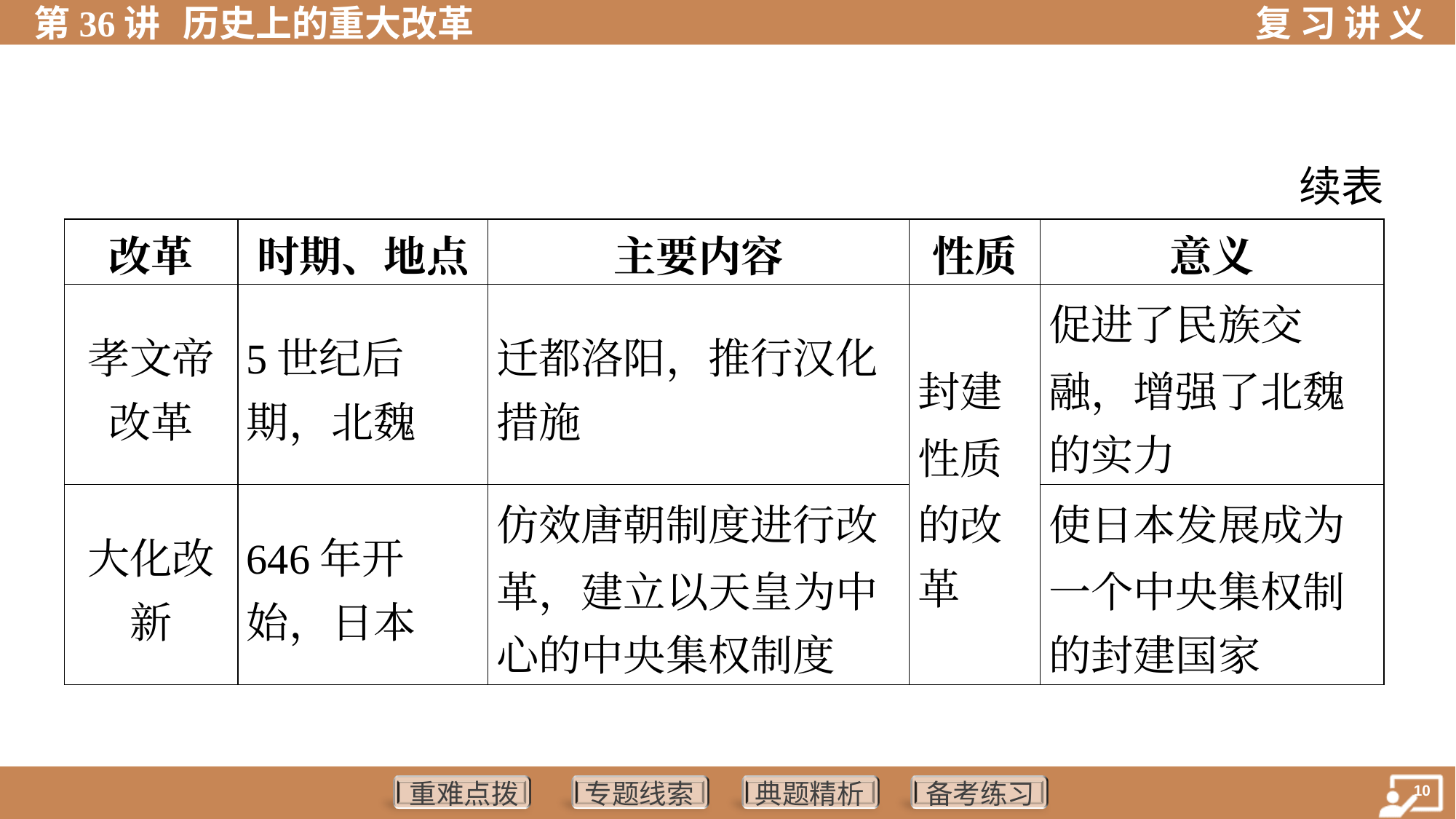

续表
| 改革 | 时期、地点 | 主要内容 | 性质 | 意义 |
| --- | --- | --- | --- | --- |
| 孝文帝 改革 | 5世纪后 期，北魏 | 迁都洛阳，推行汉化 措施 | 封建 性质 的改 革 | 促进了民族交 融，增强了北魏 的实力 |
| 大化改 新 | 646年开 始，日本 | 仿效唐朝制度进行改 革，建立以天皇为中 心的中央集权制度 |  | 使日本发展成为 一个中央集权制 的封建国家 |